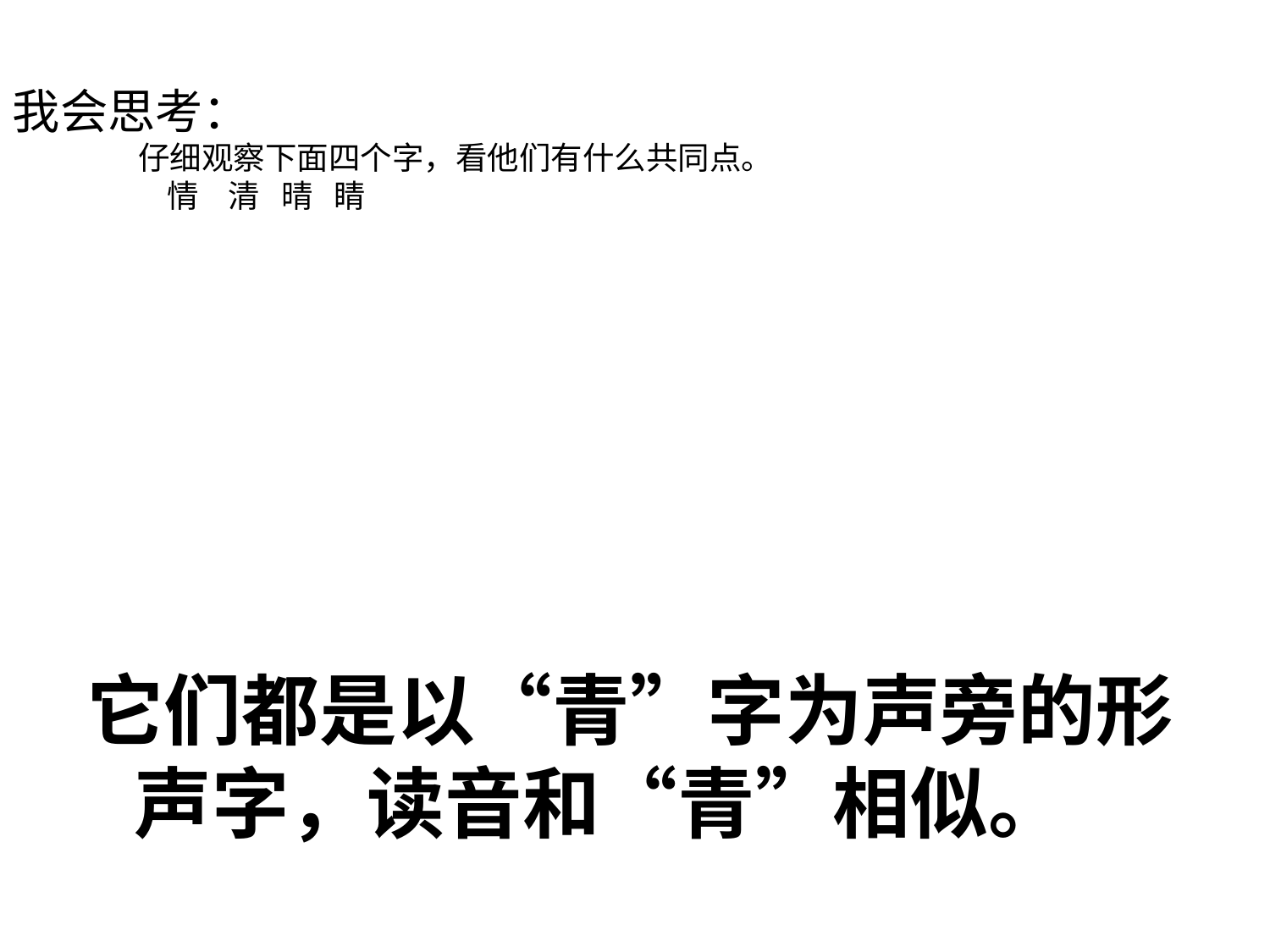

我会思考：
仔细观察下面四个字，看他们有什么共同点。
   情    清   晴   睛
它们都是以“青”字为声旁的形声字，读音和“青”相似。